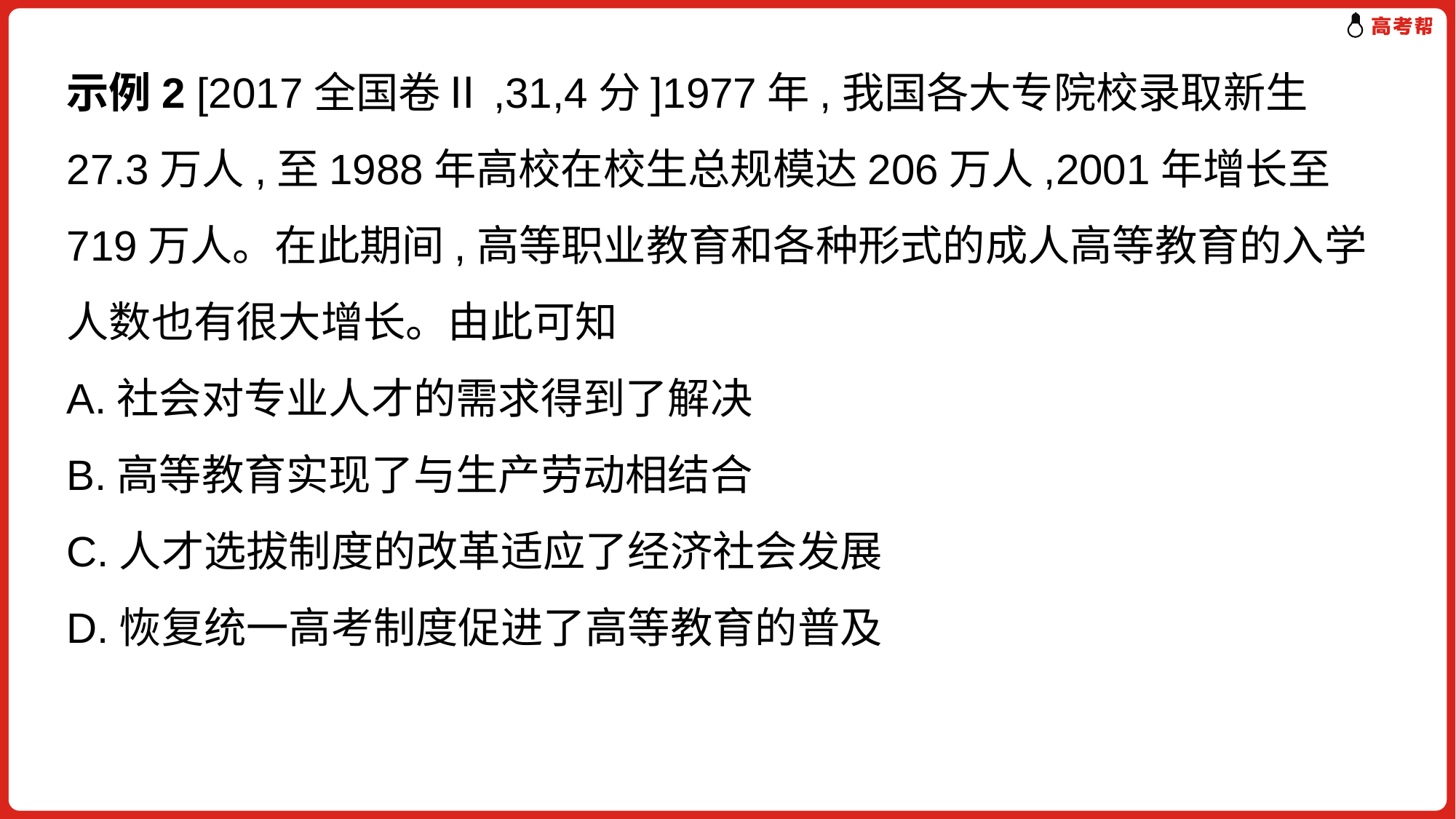

示例2 [2017全国卷Ⅱ,31,4分]1977年,我国各大专院校录取新生27.3万人,至1988年高校在校生总规模达206万人,2001年增长至719万人。在此期间,高等职业教育和各种形式的成人高等教育的入学人数也有很大增长。由此可知
A.社会对专业人才的需求得到了解决
B.高等教育实现了与生产劳动相结合
C.人才选拔制度的改革适应了经济社会发展
D.恢复统一高考制度促进了高等教育的普及